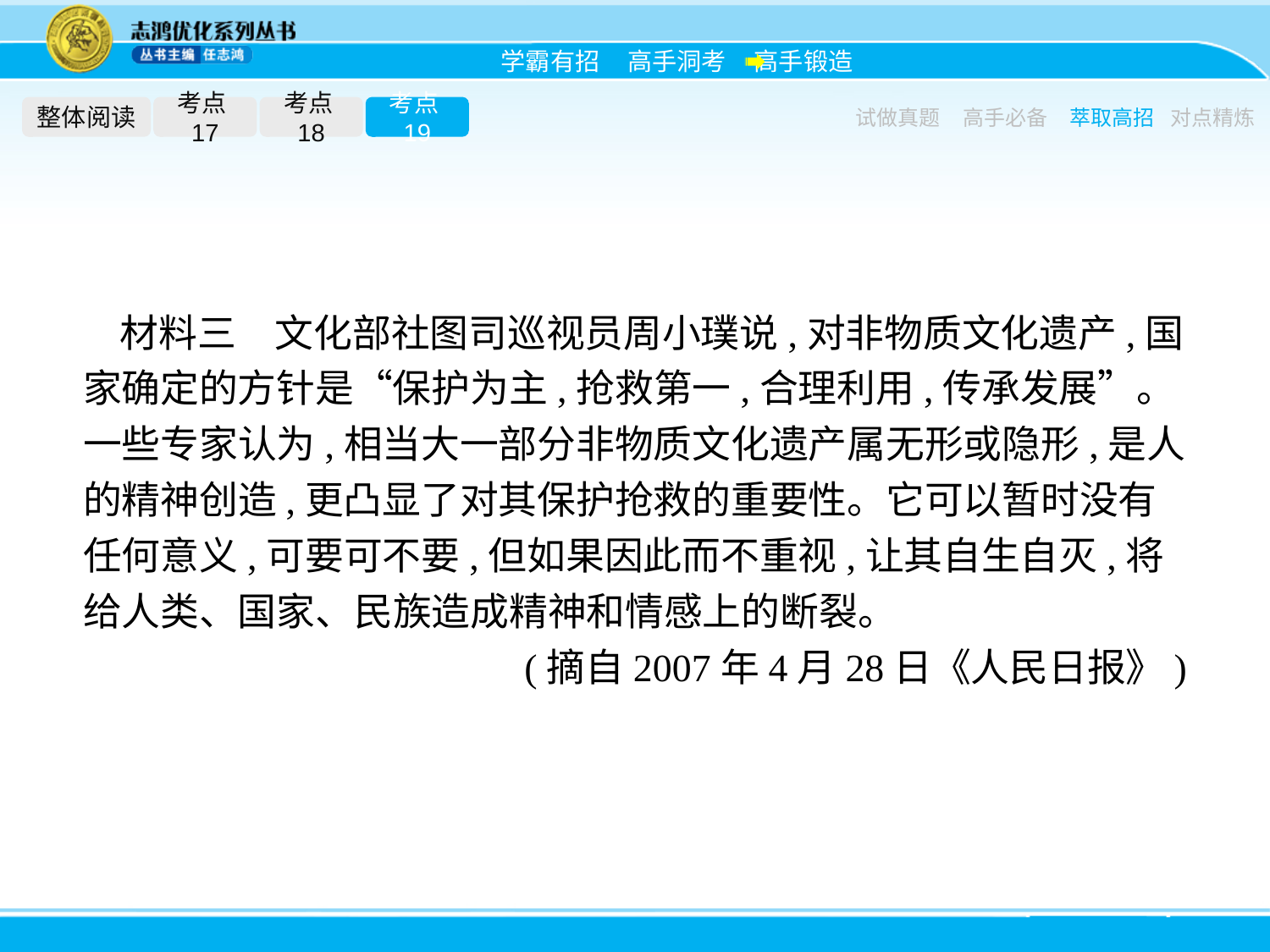

整体阅读
考点17
考点18
考点19
试做真题
高手必备
萃取高招
对点精炼
材料三　文化部社图司巡视员周小璞说,对非物质文化遗产,国家确定的方针是“保护为主,抢救第一,合理利用,传承发展”。一些专家认为,相当大一部分非物质文化遗产属无形或隐形,是人的精神创造,更凸显了对其保护抢救的重要性。它可以暂时没有任何意义,可要可不要,但如果因此而不重视,让其自生自灭,将给人类、国家、民族造成精神和情感上的断裂。
(摘自2007年4月28日《人民日报》)